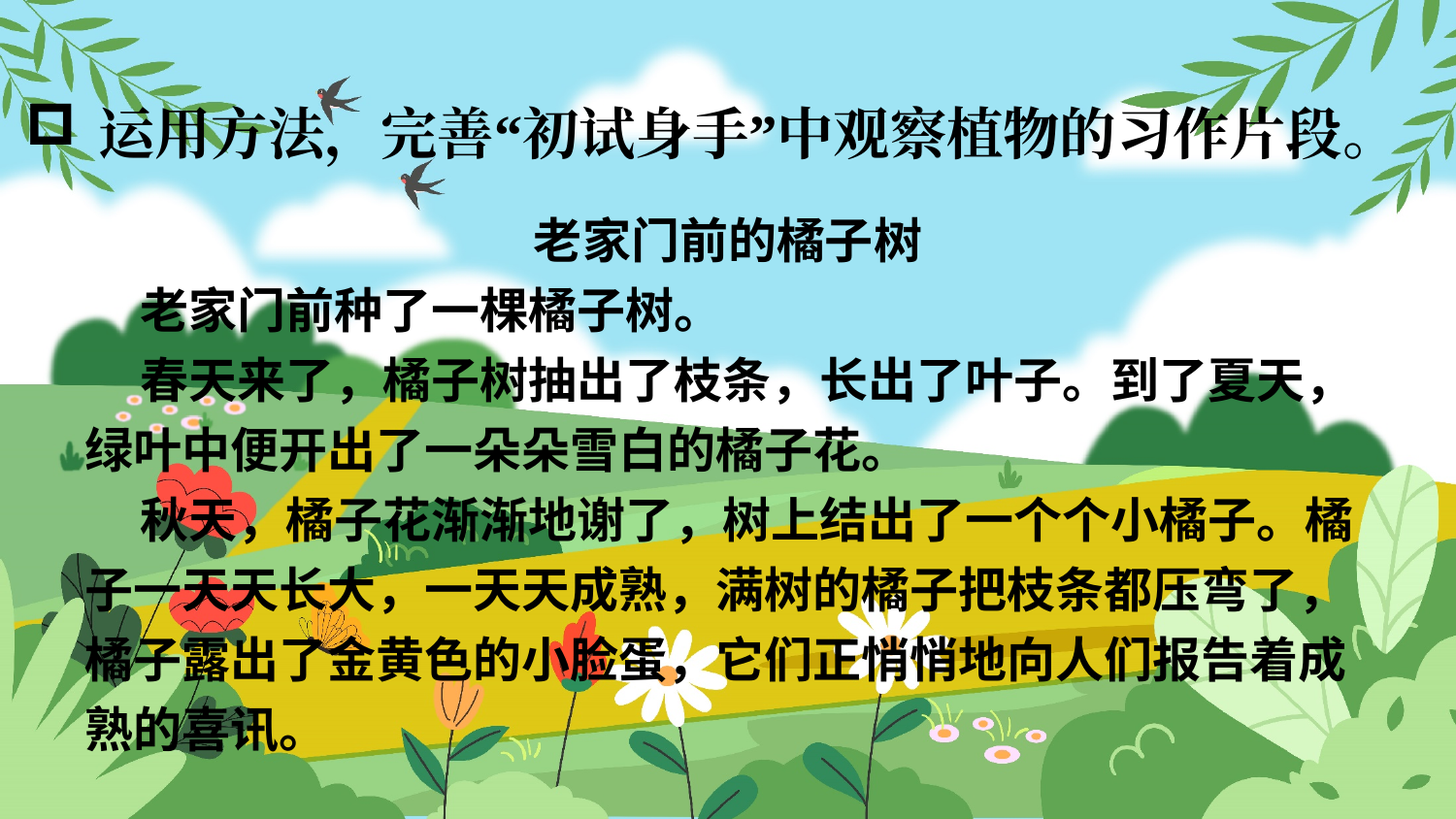

运用方法，完善“初试身手”中观察植物的习作片段。
老家门前的橘子树
    老家门前种了一棵橘子树。
    春天来了，橘子树抽出了枝条，长出了叶子。到了夏天，绿叶中便开出了一朵朵雪白的橘子花。
    秋天，橘子花渐渐地谢了，树上结出了一个个小橘子。橘子一天天长大，一天天成熟，满树的橘子把枝条都压弯了，橘子露出了金黄色的小脸蛋，它们正悄悄地向人们报告着成熟的喜讯。